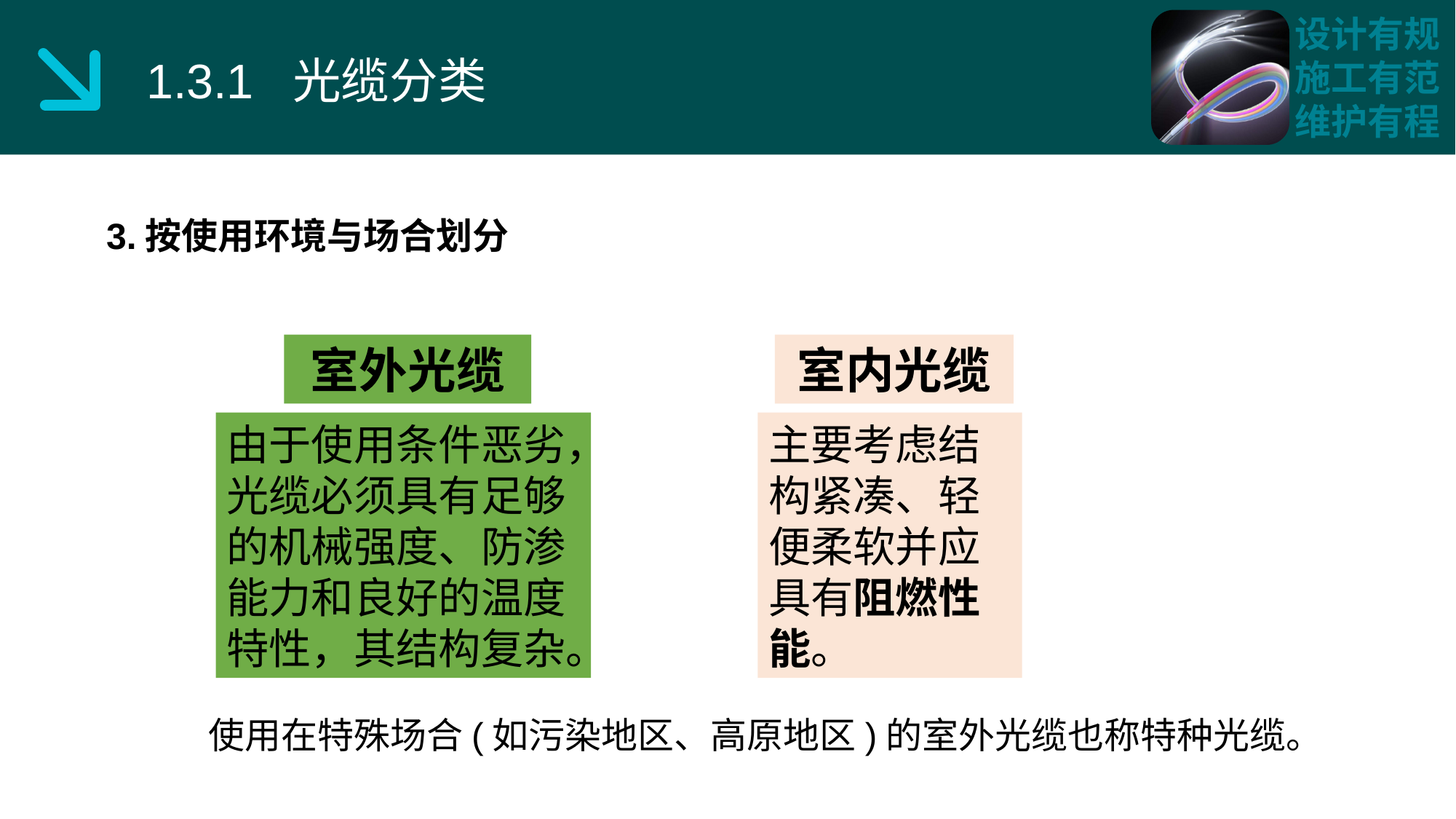

1.3.1  光缆分类

3.按使用环境与场合划分
室外光缆
室内光缆
由于使用条件恶劣，光缆必须具有足够的机械强度、防渗能力和良好的温度特性，其结构复杂。
主要考虑结构紧凑、轻便柔软并应具有阻燃性能。
使用在特殊场合(如污染地区、高原地区)的室外光缆也称特种光缆。